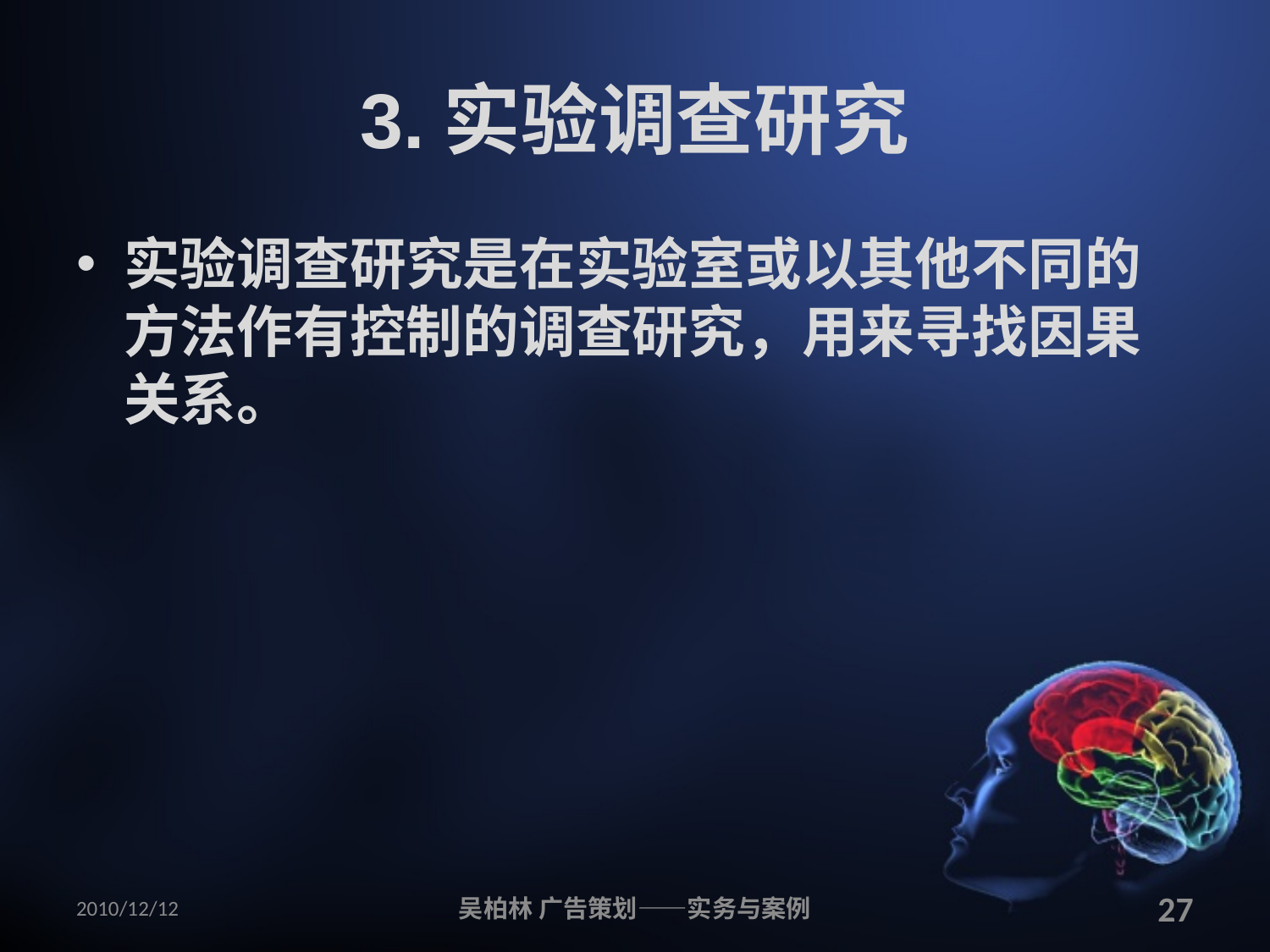

# 3.实验调查研究
实验调查研究是在实验室或以其他不同的方法作有控制的调查研究，用来寻找因果关系。
2010/12/12
吴柏林 广告策划——实务与案例
27